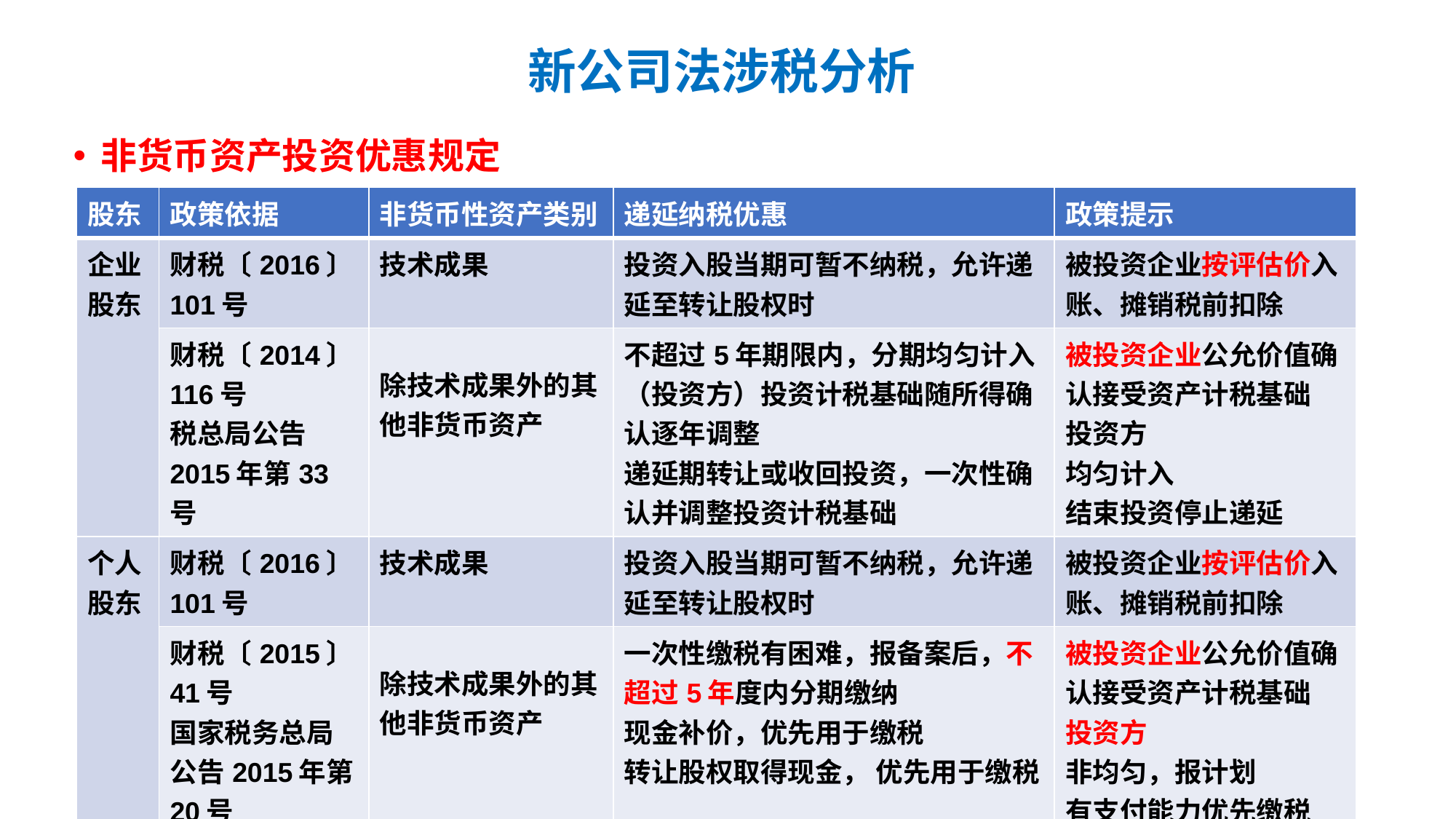

# 新公司法涉税分析
非货币资产投资优惠规定

| 股东 | 政策依据 | 非货币性资产类别 | 递延纳税优惠 | 政策提示 |
| --- | --- | --- | --- | --- |
| 企业股东 | 财税〔2016〕101号 | 技术成果 | 投资入股当期可暂不纳税，允许递延至转让股权时 | 被投资企业按评估价入账、摊销税前扣除 |
|  | 财税〔2014〕116号 税总局公告2015年第33号 | 除技术成果外的其他非货币资产 | 不超过5年期限内，分期均匀计入 （投资方）投资计税基础随所得确认逐年调整 递延期转让或收回投资，一次性确认并调整投资计税基础 | 被投资企业公允价值确认接受资产计税基础 投资方 均匀计入 结束投资停止递延 |
| 个人股东 | 财税〔2016〕101号 | 技术成果 | 投资入股当期可暂不纳税，允许递延至转让股权时 | 被投资企业按评估价入账、摊销税前扣除 |
|  | 财税〔2015〕41号 国家税务总局公告2015年第20号 | 除技术成果外的其他非货币资产 | 一次性缴税有困难，报备案后，不超过5年度内分期缴纳 现金补价，优先用于缴税 转让股权取得现金， 优先用于缴税 | 被投资企业公允价值确认接受资产计税基础 投资方 非均匀，报计划 有支付能力优先缴税 |